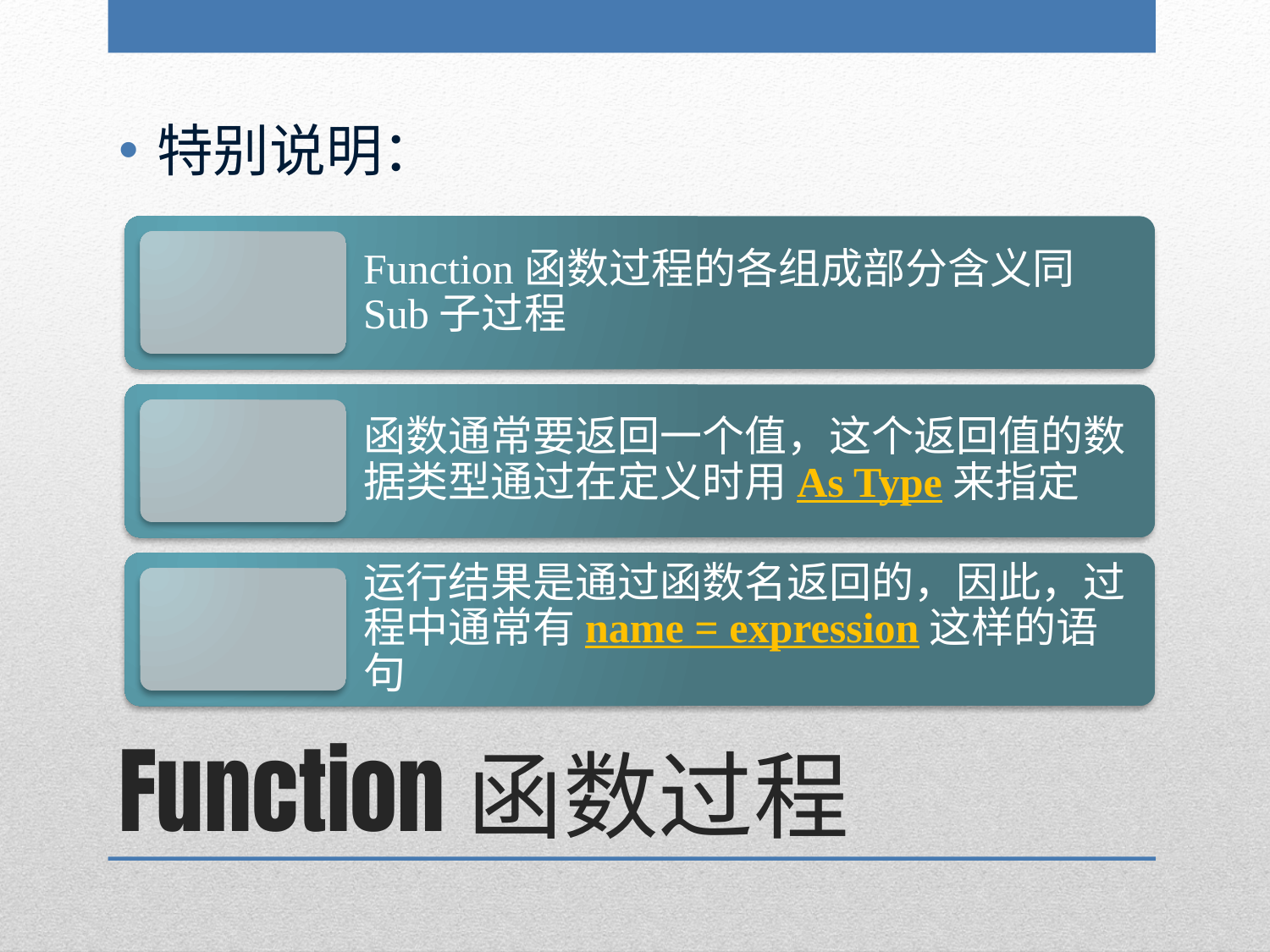

特别说明：
Function函数过程的各组成部分含义同Sub子过程
函数通常要返回一个值，这个返回值的数据类型通过在定义时用As Type来指定
运行结果是通过函数名返回的，因此，过程中通常有name = expression这样的语句
# Function函数过程